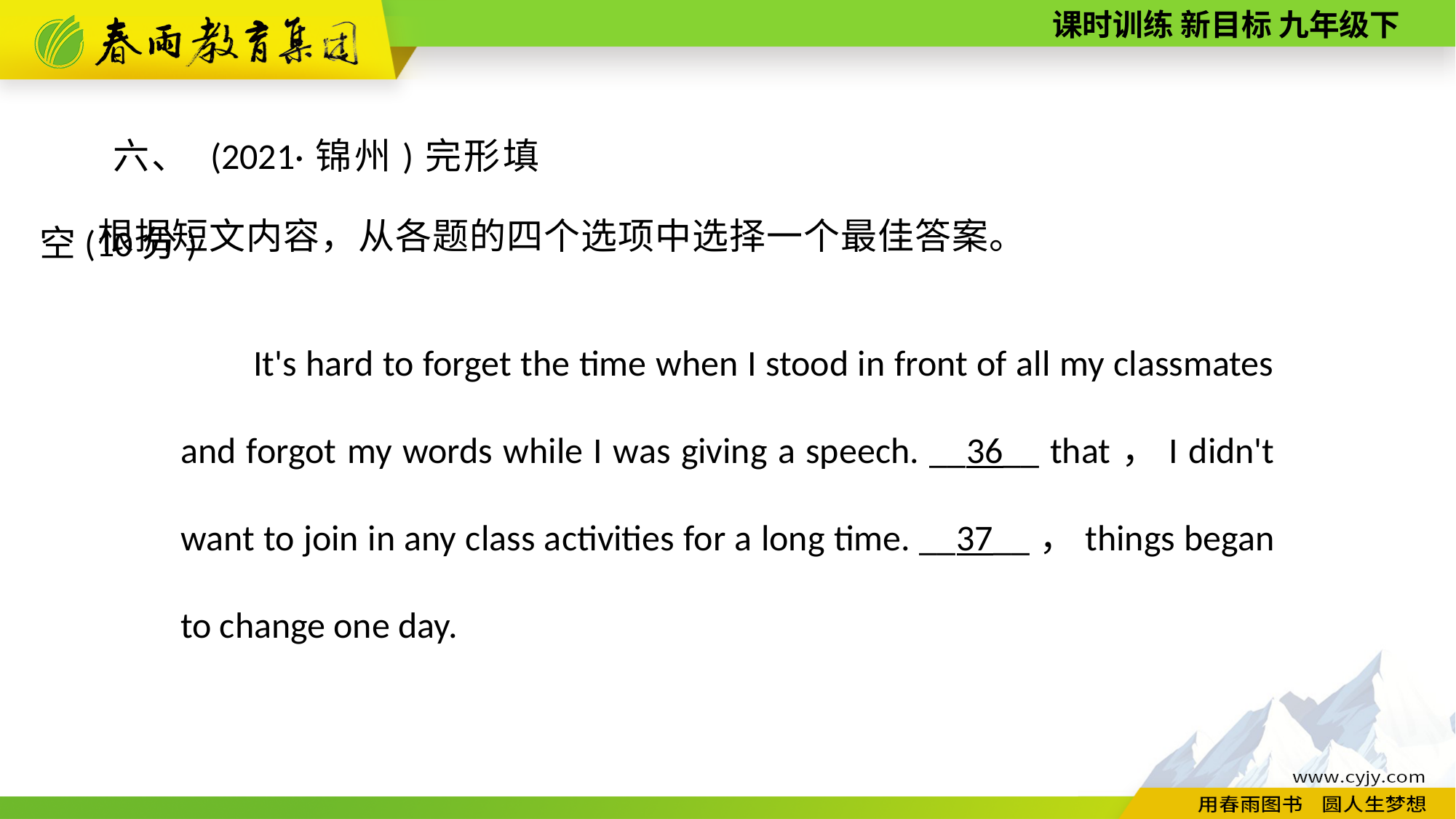

六、 (2021·锦州)完形填空(10分)
根据短文内容，从各题的四个选项中选择一个最佳答案。
It's hard to forget the time when I stood in front of all my classmates and forgot my words while I was giving a speech. __36__ that，I didn't want to join in any class activities for a long time. __37__，things began to change one day.